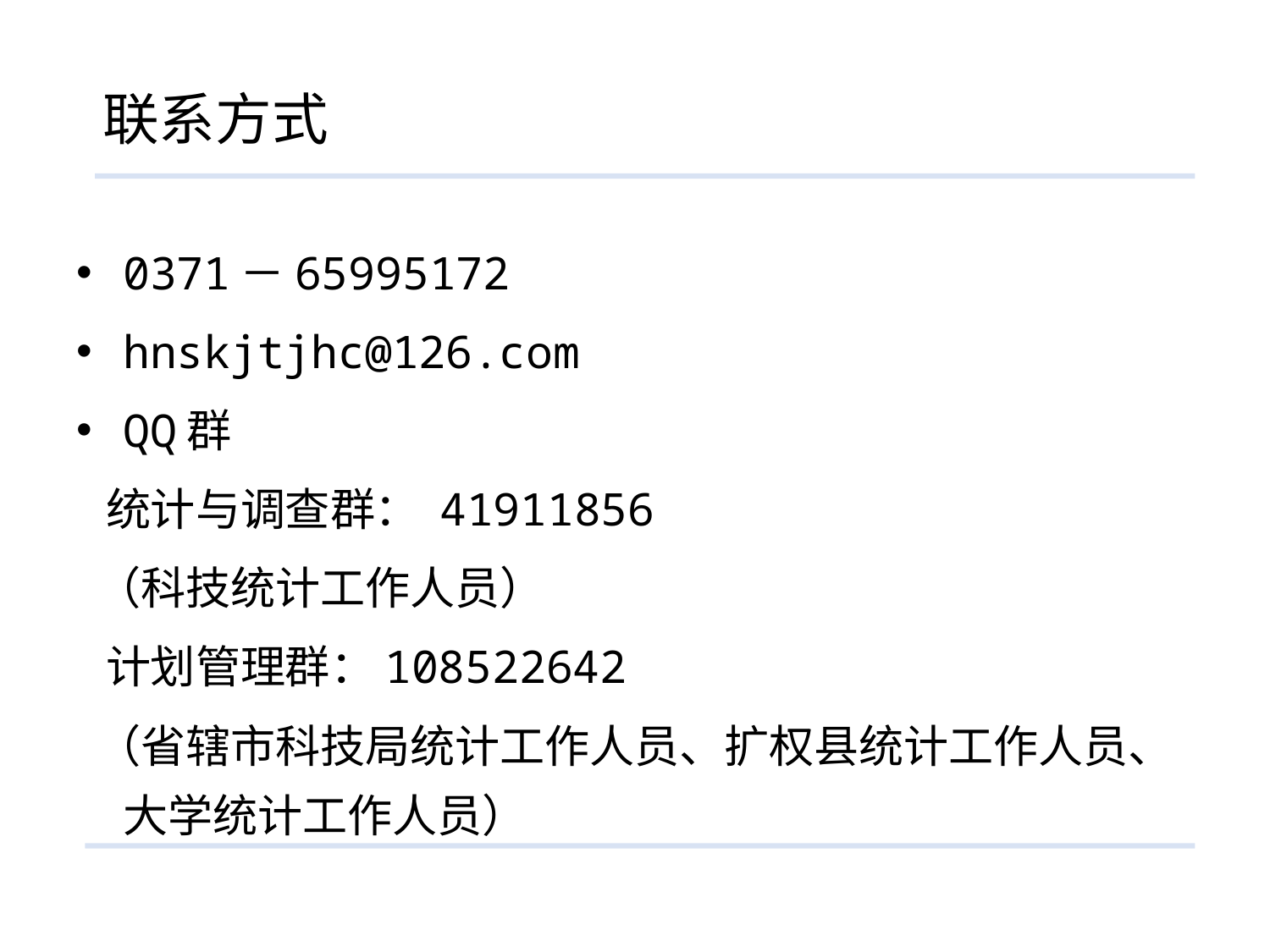

# 联系方式
0371－65995172
hnskjtjhc@126.com
QQ群
  统计与调查群： 41911856
 （科技统计工作人员）
  计划管理群：108522642
 （省辖市科技局统计工作人员、扩权县统计工作人员、大学统计工作人员）